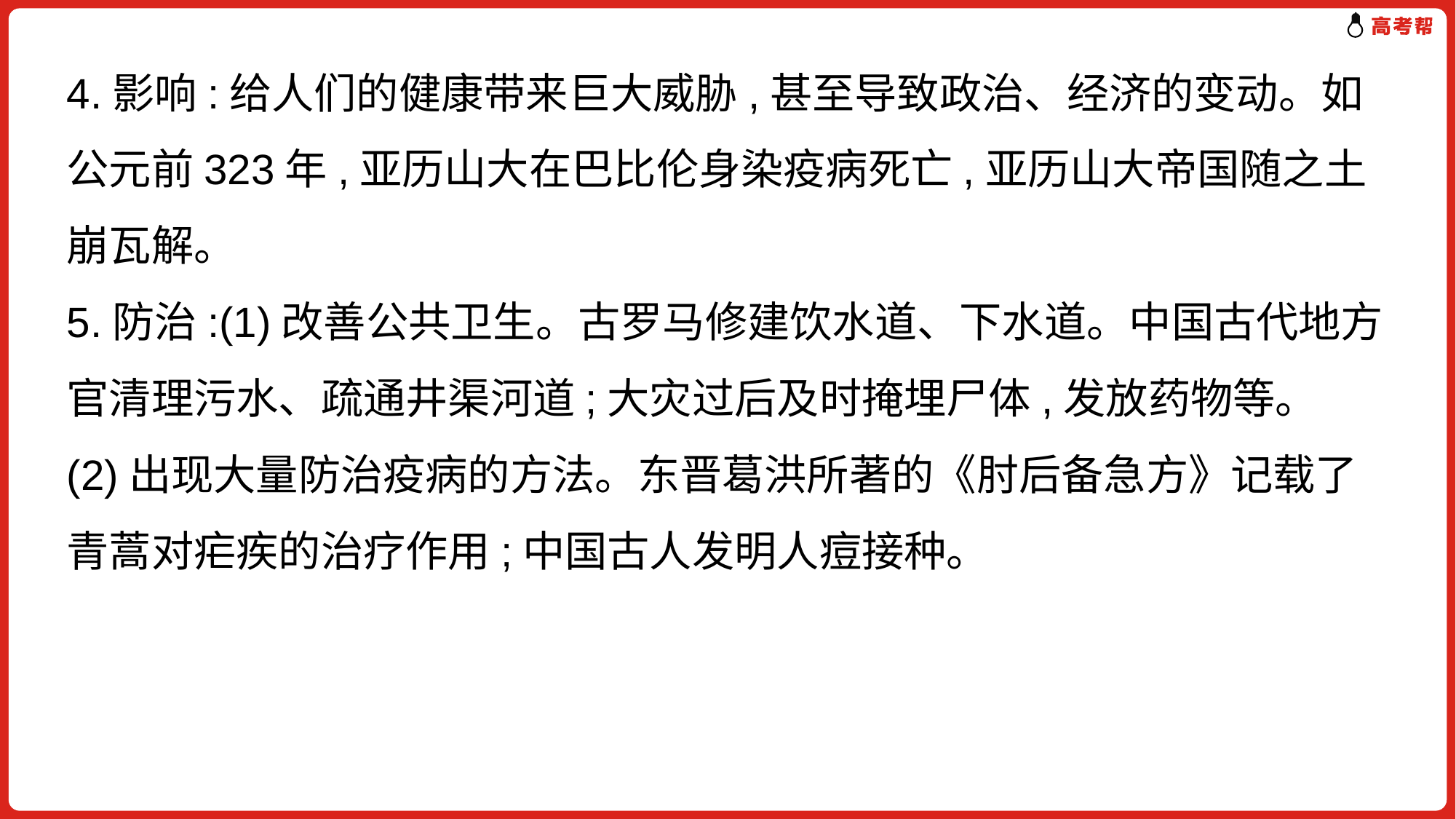

4.影响:给人们的健康带来巨大威胁,甚至导致政治、经济的变动。如公元前323年,亚历山大在巴比伦身染疫病死亡,亚历山大帝国随之土崩瓦解。
5.防治:(1)改善公共卫生。古罗马修建饮水道、下水道。中国古代地方官清理污水、疏通井渠河道;大灾过后及时掩埋尸体,发放药物等。
(2)出现大量防治疫病的方法。东晋葛洪所著的《肘后备急方》记载了青蒿对疟疾的治疗作用;中国古人发明人痘接种。